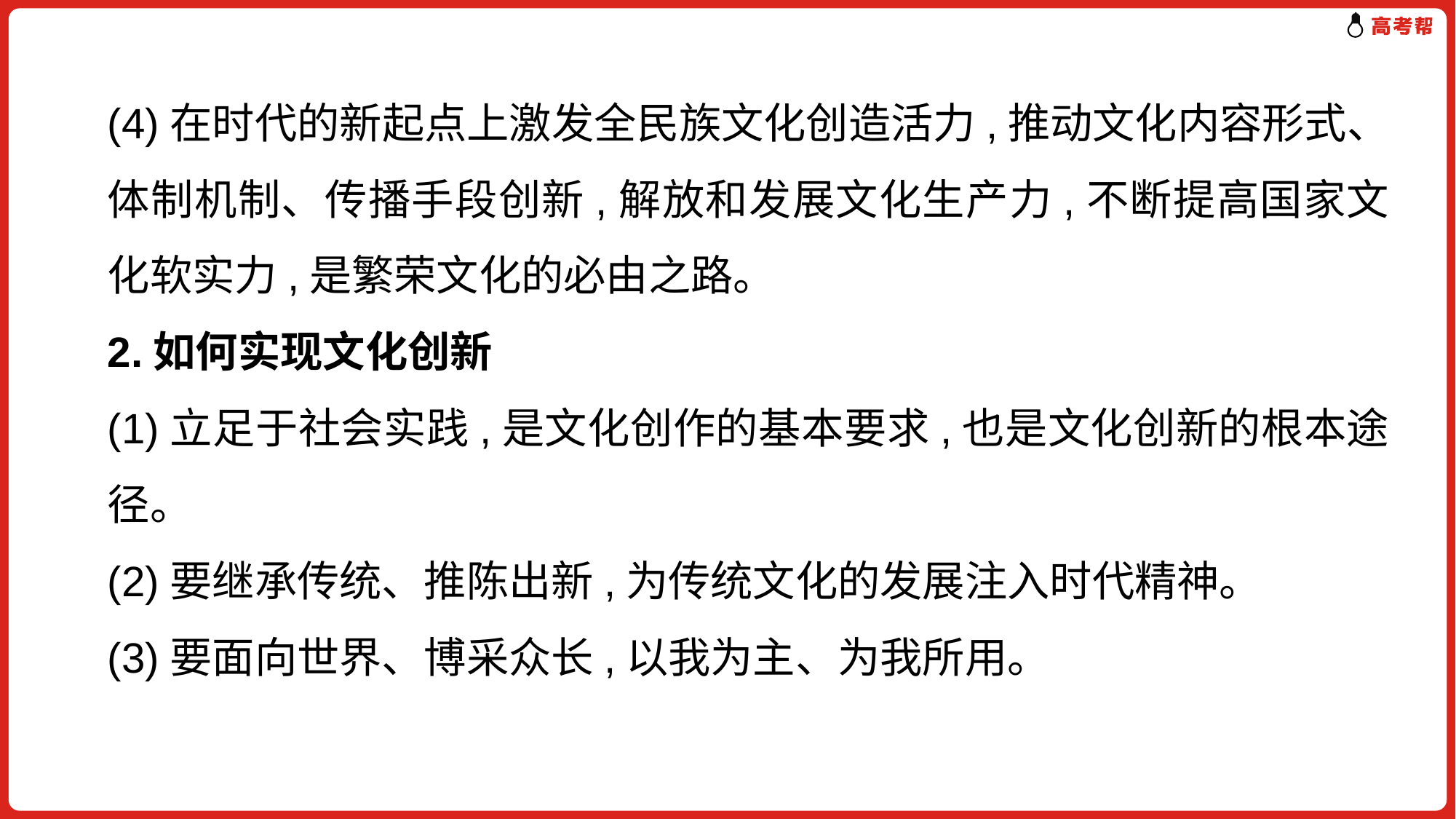

(4)在时代的新起点上激发全民族文化创造活力,推动文化内容形式、体制机制、传播手段创新,解放和发展文化生产力,不断提高国家文化软实力,是繁荣文化的必由之路。
2.如何实现文化创新
(1)立足于社会实践,是文化创作的基本要求,也是文化创新的根本途径。
(2)要继承传统、推陈出新,为传统文化的发展注入时代精神。
(3)要面向世界、博采众长,以我为主、为我所用。